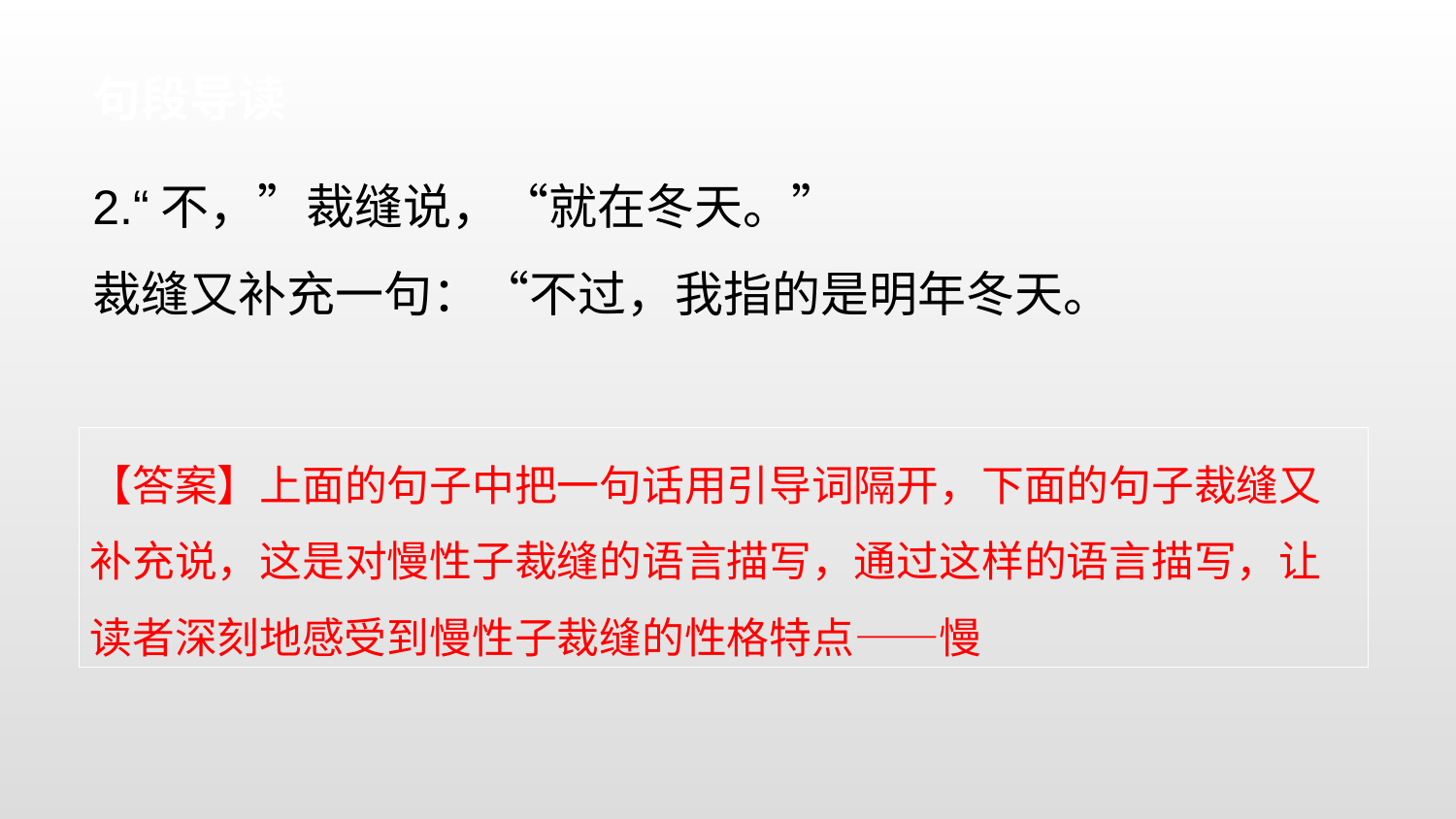

句段导读
2.“不，”裁缝说，“就在冬天。”
裁缝又补充一句：“不过，我指的是明年冬天。
【答案】上面的句子中把一句话用引导词隔开，下面的句子裁缝又补充说，这是对慢性子裁缝的语言描写，通过这样的语言描写，让读者深刻地感受到慢性子裁缝的性格特点——慢